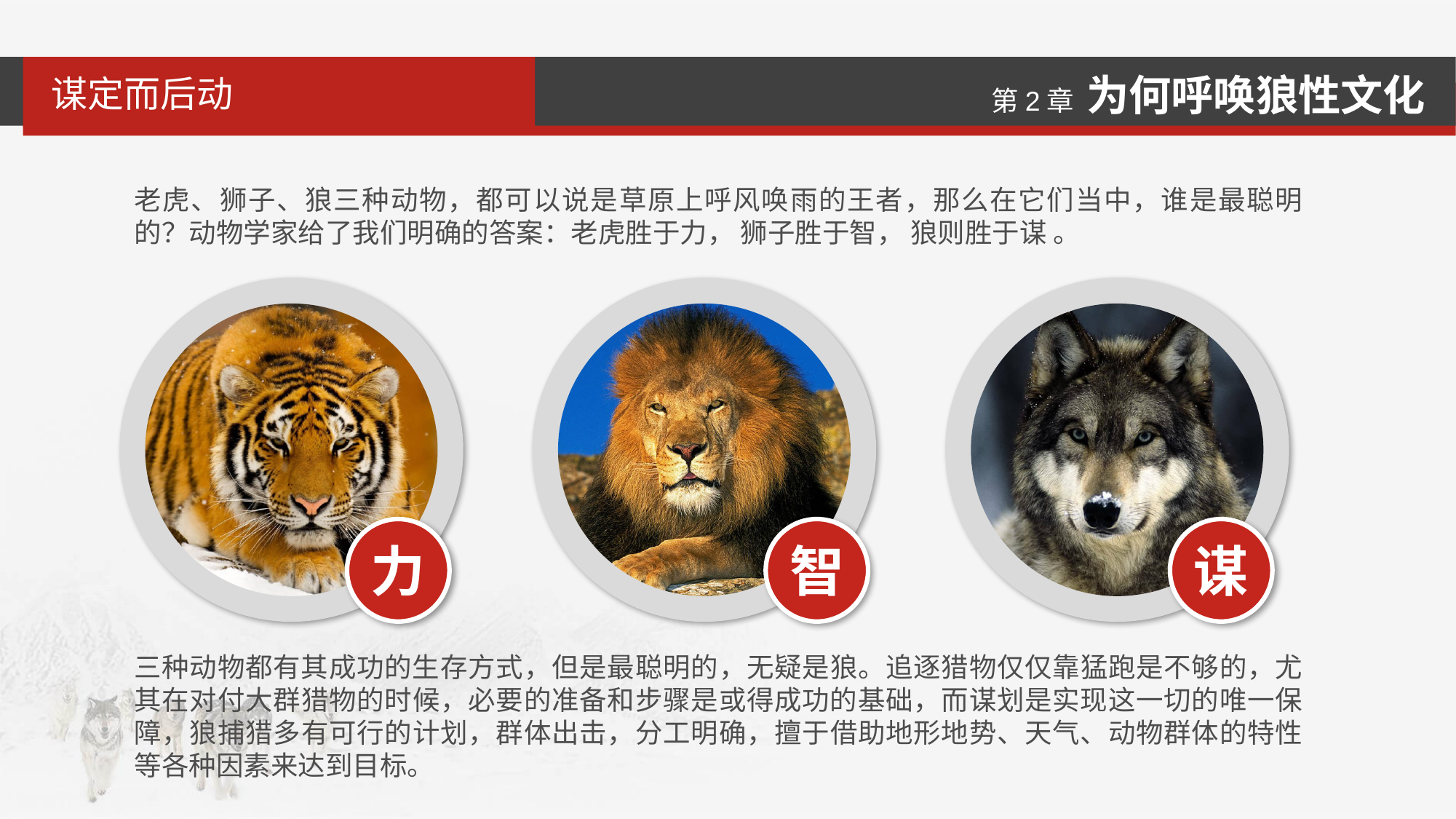

谋定而后动
老虎、狮子、狼三种动物，都可以说是草原上呼风唤雨的王者，那么在它们当中，谁是最聪明的？动物学家给了我们明确的答案：老虎胜于力， 狮子胜于智， 狼则胜于谋 。

力
智
谋
三种动物都有其成功的生存方式，但是最聪明的，无疑是狼。追逐猎物仅仅靠猛跑是不够的，尤其在对付大群猎物的时候，必要的准备和步骤是或得成功的基础，而谋划是实现这一切的唯一保障，狼捕猎多有可行的计划，群体出击，分工明确，擅于借助地形地势、天气、动物群体的特性等各种因素来达到目标。